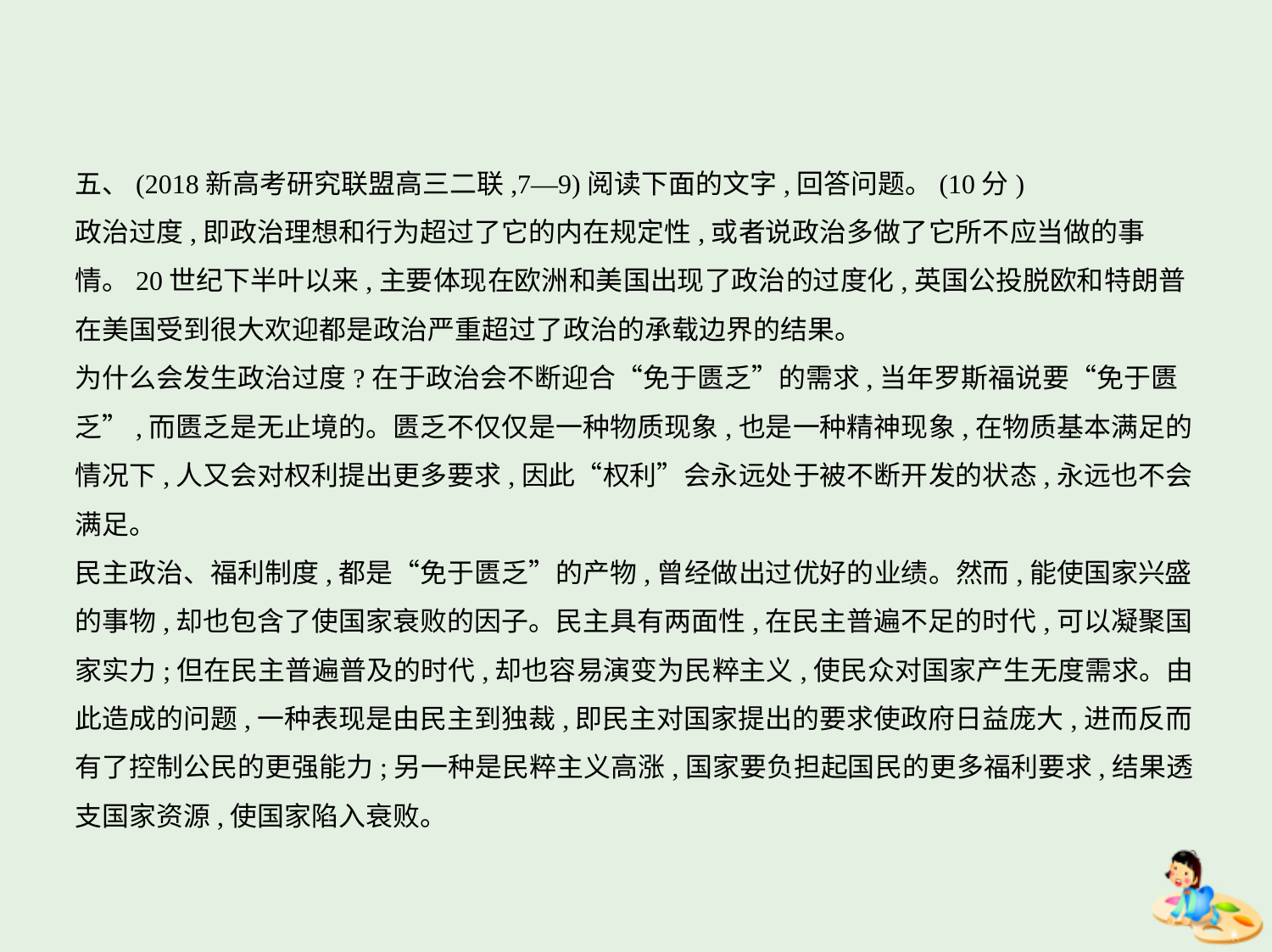

五、(2018新高考研究联盟高三二联,7—9)阅读下面的文字,回答问题。(10分)
政治过度,即政治理想和行为超过了它的内在规定性,或者说政治多做了它所不应当做的事
情。20世纪下半叶以来,主要体现在欧洲和美国出现了政治的过度化,英国公投脱欧和特朗普
在美国受到很大欢迎都是政治严重超过了政治的承载边界的结果。
为什么会发生政治过度?在于政治会不断迎合“免于匮乏”的需求,当年罗斯福说要“免于匮
乏”,而匮乏是无止境的。匮乏不仅仅是一种物质现象,也是一种精神现象,在物质基本满足的
情况下,人又会对权利提出更多要求,因此“权利”会永远处于被不断开发的状态,永远也不会
满足。
民主政治、福利制度,都是“免于匮乏”的产物,曾经做出过优好的业绩。然而,能使国家兴盛
的事物,却也包含了使国家衰败的因子。民主具有两面性,在民主普遍不足的时代,可以凝聚国
家实力;但在民主普遍普及的时代,却也容易演变为民粹主义,使民众对国家产生无度需求。由
此造成的问题,一种表现是由民主到独裁,即民主对国家提出的要求使政府日益庞大,进而反而
有了控制公民的更强能力;另一种是民粹主义高涨,国家要负担起国民的更多福利要求,结果透
支国家资源,使国家陷入衰败。